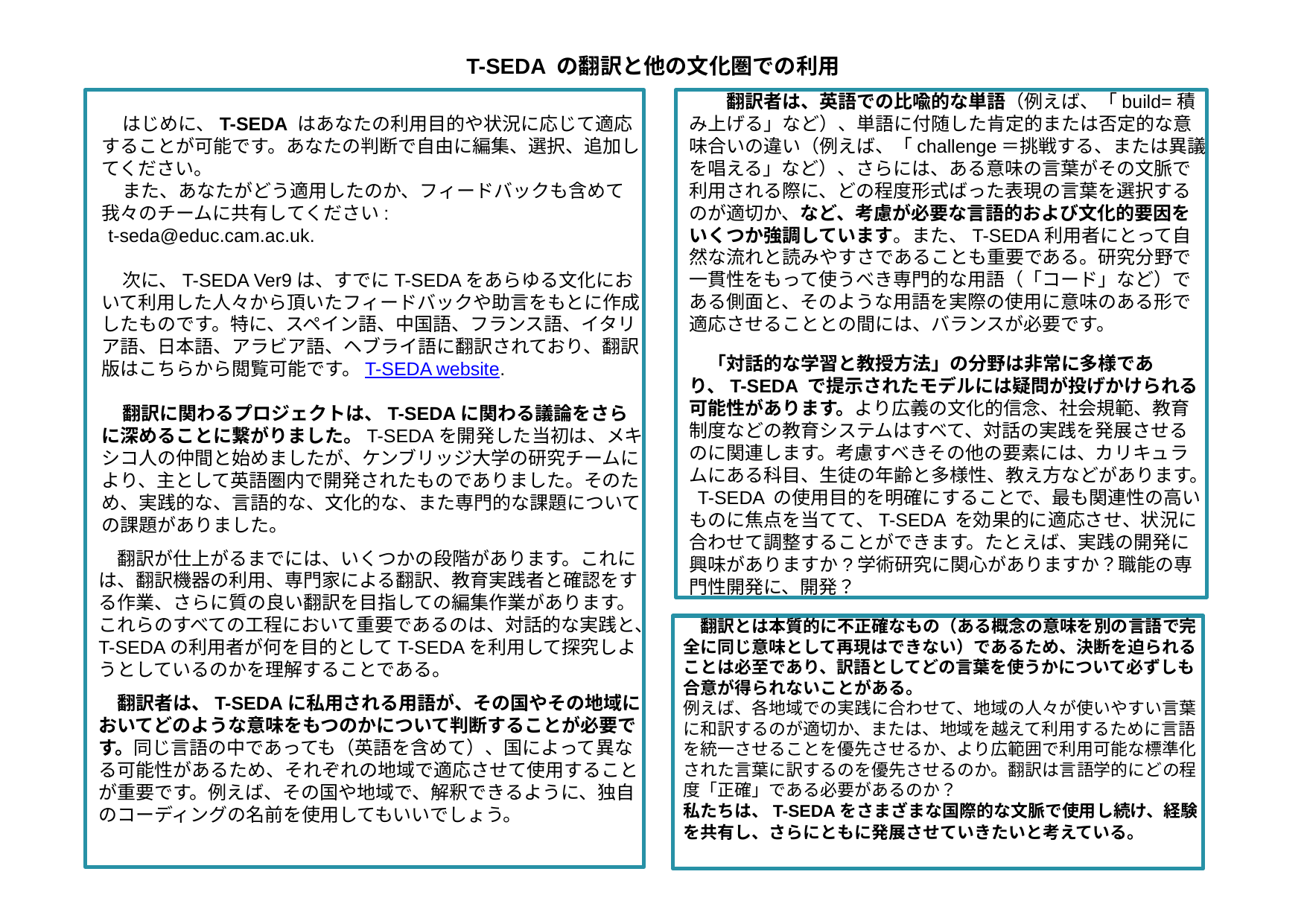

# T-SEDA の翻訳と他の文化圏での利用
　　翻訳者は、英語での比喩的な単語（例えば、「build=積み上げる」など）、単語に付随した肯定的または否定的な意味合いの違い（例えば、「challenge＝挑戦する、または異議を唱える」など）、さらには、ある意味の言葉がその文脈で利用される際に、どの程度形式ばった表現の言葉を選択するのが適切か、など、考慮が必要な言語的および文化的要因をいくつか強調しています。また、T-SEDA利用者にとって自然な流れと読みやすさであることも重要である。研究分野で一貫性をもって使うべき専門的な用語（「コード」など）である側面と、そのような用語を実際の使用に意味のある形で適応させることとの間には、バランスが必要です。
　「対話的な学習と教授方法」の分野は非常に多様であり、T-SEDA で提示されたモデルには疑問が投げかけられる可能性があります。より広義の文化的信念、社会規範、教育制度などの教育システムはすべて、対話の実践を発展させるのに関連します。考慮すべきその他の要素には、カリキュラムにある科目、生徒の年齢と多様性、教え方などがあります。 T-SEDA の使用目的を明確にすることで、最も関連性の高いものに焦点を当てて、T-SEDA を効果的に適応させ、状況に合わせて調整することができます。たとえば、実践の開発に興味がありますか?学術研究に関心がありますか？職能の専門性開発に、開発？

　　はじめに、T-SEDA はあなたの利用目的や状況に応じて適応することが可能です。あなたの判断で自由に編集、選択、追加してください。
　　また、あなたがどう適用したのか、フィードバックも含めて我々のチームに共有してください:
　t-seda@educ.cam.ac.uk.

　　次に、T-SEDA Ver9は、すでにT-SEDAをあらゆる文化において利用した人々から頂いたフィードバックや助言をもとに作成したものです。特に、スペイン語、中国語、フランス語、イタリア語、日本語、アラビア語、ヘブライ語に翻訳されており、翻訳版はこちらから閲覧可能です。T-SEDA website.

　　翻訳に関わるプロジェクトは、T-SEDAに関わる議論をさらに深めることに繋がりました。T-SEDAを開発した当初は、メキシコ人の仲間と始めましたが、ケンブリッジ大学の研究チームにより、主として英語圏内で開発されたものでありました。そのため、実践的な、言語的な、文化的な、また専門的な課題についての課題がありました。
　翻訳が仕上がるまでには、いくつかの段階があります。これには、翻訳機器の利用、専門家による翻訳、教育実践者と確認をする作業、さらに質の良い翻訳を目指しての編集作業があります。これらのすべての工程において重要であるのは、対話的な実践と、T-SEDAの利用者が何を目的としてT-SEDAを利用して探究しようとしているのかを理解することである。
　翻訳者は、T-SEDAに私用される用語が、その国やその地域においてどのような意味をもつのかについて判断することが必要です。同じ言語の中であっても（英語を含めて）、国によって異なる可能性があるため、それぞれの地域で適応させて使用することが重要です。例えば、その国や地域で、解釈できるように、独自のコーディングの名前を使用してもいいでしょう。
　翻訳とは本質的に不正確なもの（ある概念の意味を別の言語で完全に同じ意味として再現はできない）であるため、決断を迫られることは必至であり、訳語としてどの言葉を使うかについて必ずしも合意が得られないことがある。
例えば、各地域での実践に合わせて、地域の人々が使いやすい言葉に和訳するのが適切か、または、地域を越えて利用するために言語を統一させることを優先させるか、より広範囲で利用可能な標準化された言葉に訳するのを優先させるのか。翻訳は言語学的にどの程度「正確」である必要があるのか？
私たちは、T-SEDAをさまざまな国際的な文脈で使用し続け、経験を共有し、さらにともに発展させていきたいと考えている。